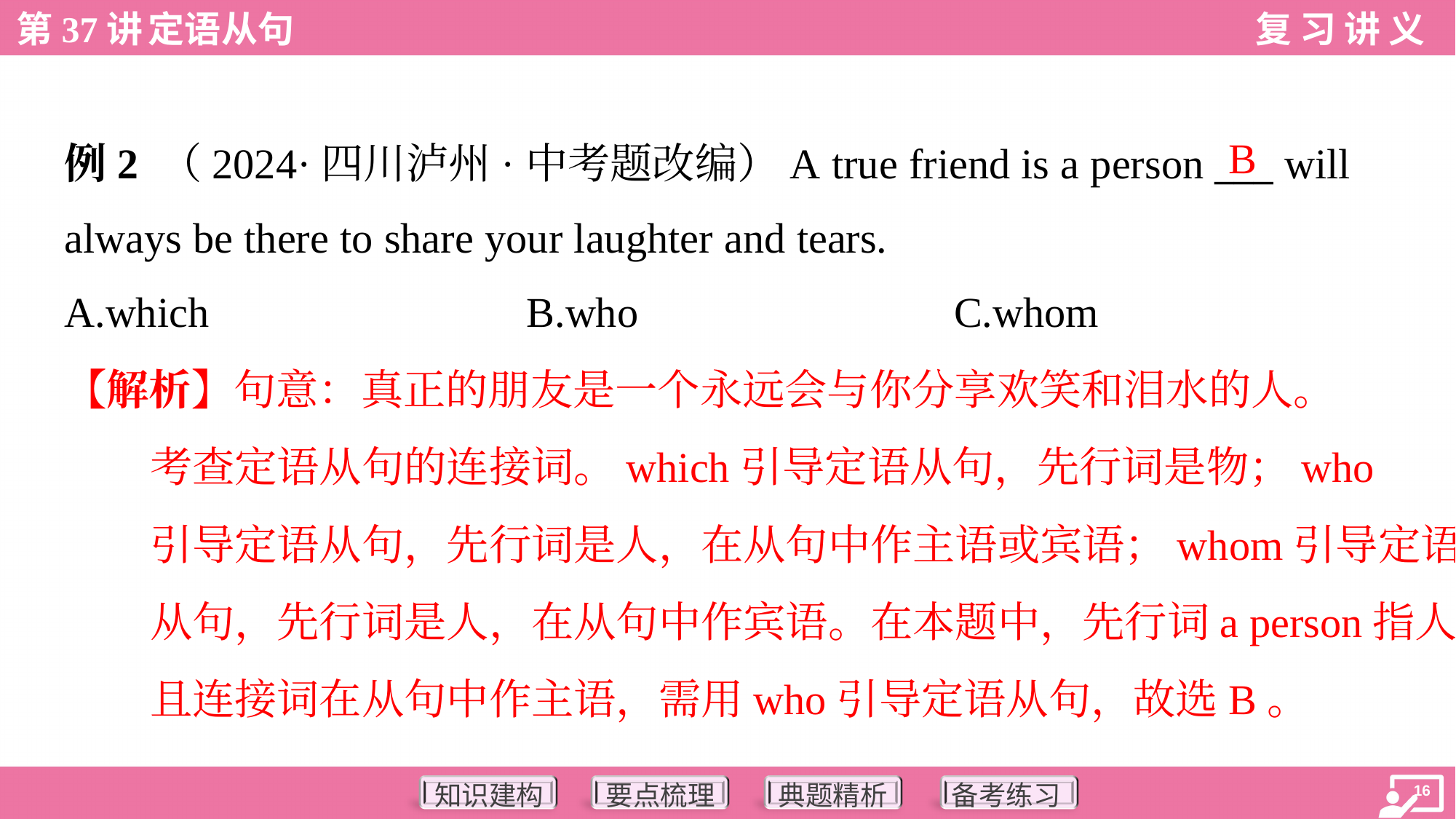

B
例2 （2024·四川泸州·中考题改编）A true friend is a person ___ will
always be there to share your laughter and tears.
A.which	B.who	C.whom
【解析】句意：真正的朋友是一个永远会与你分享欢笑和泪水的人。
考查定语从句的连接词。which引导定语从句，先行词是物；who
引导定语从句，先行词是人，在从句中作主语或宾语；whom引导定语
从句，先行词是人，在从句中作宾语。在本题中，先行词a person指人，
且连接词在从句中作主语，需用who引导定语从句，故选B。